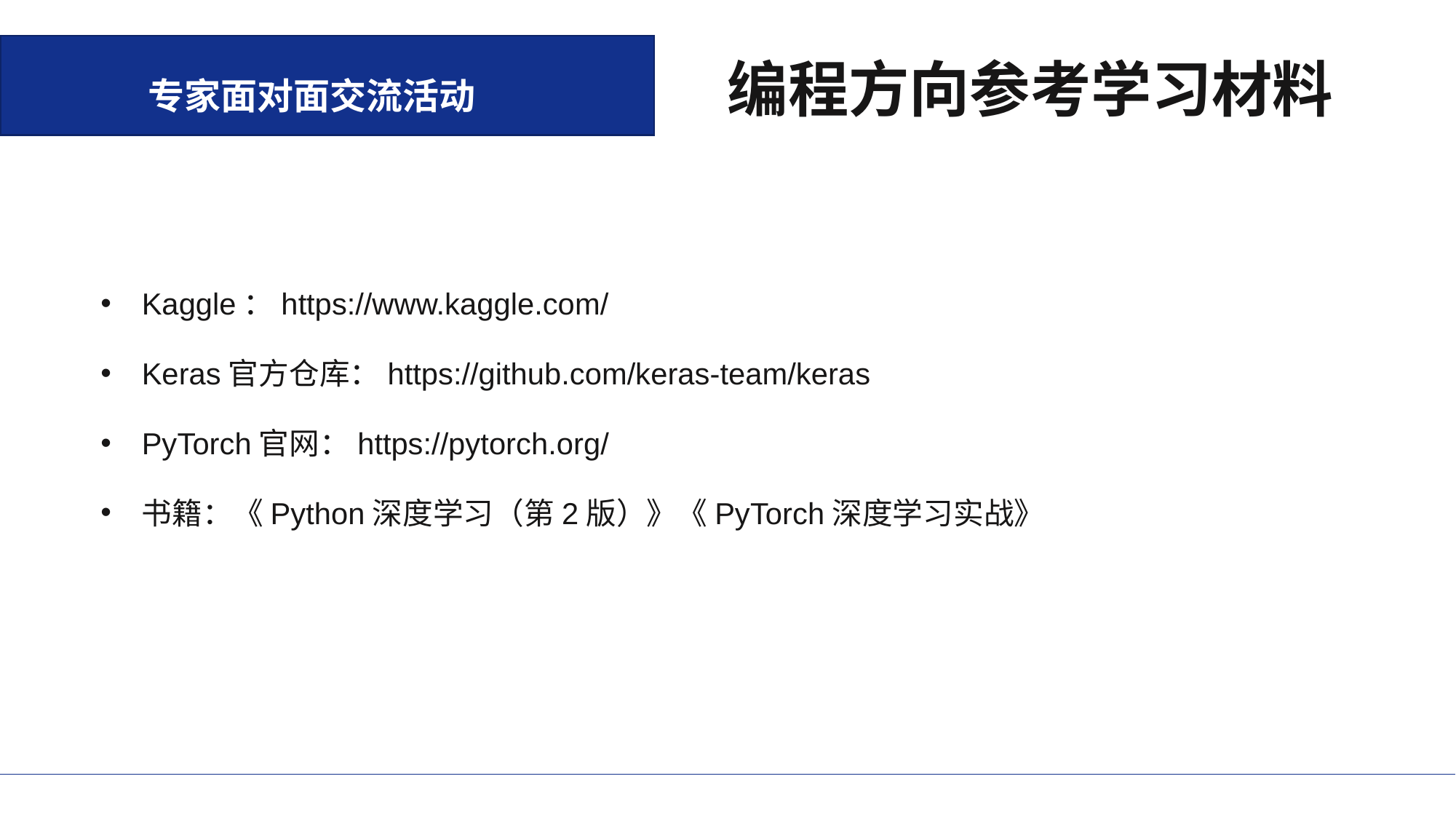

编程方向参考学习材料
专家面对面交流活动
Kaggle：https://www.kaggle.com/
Keras官方仓库：https://github.com/keras-team/keras
PyTorch官网：https://pytorch.org/
书籍：《Python深度学习（第2版）》《PyTorch深度学习实战》